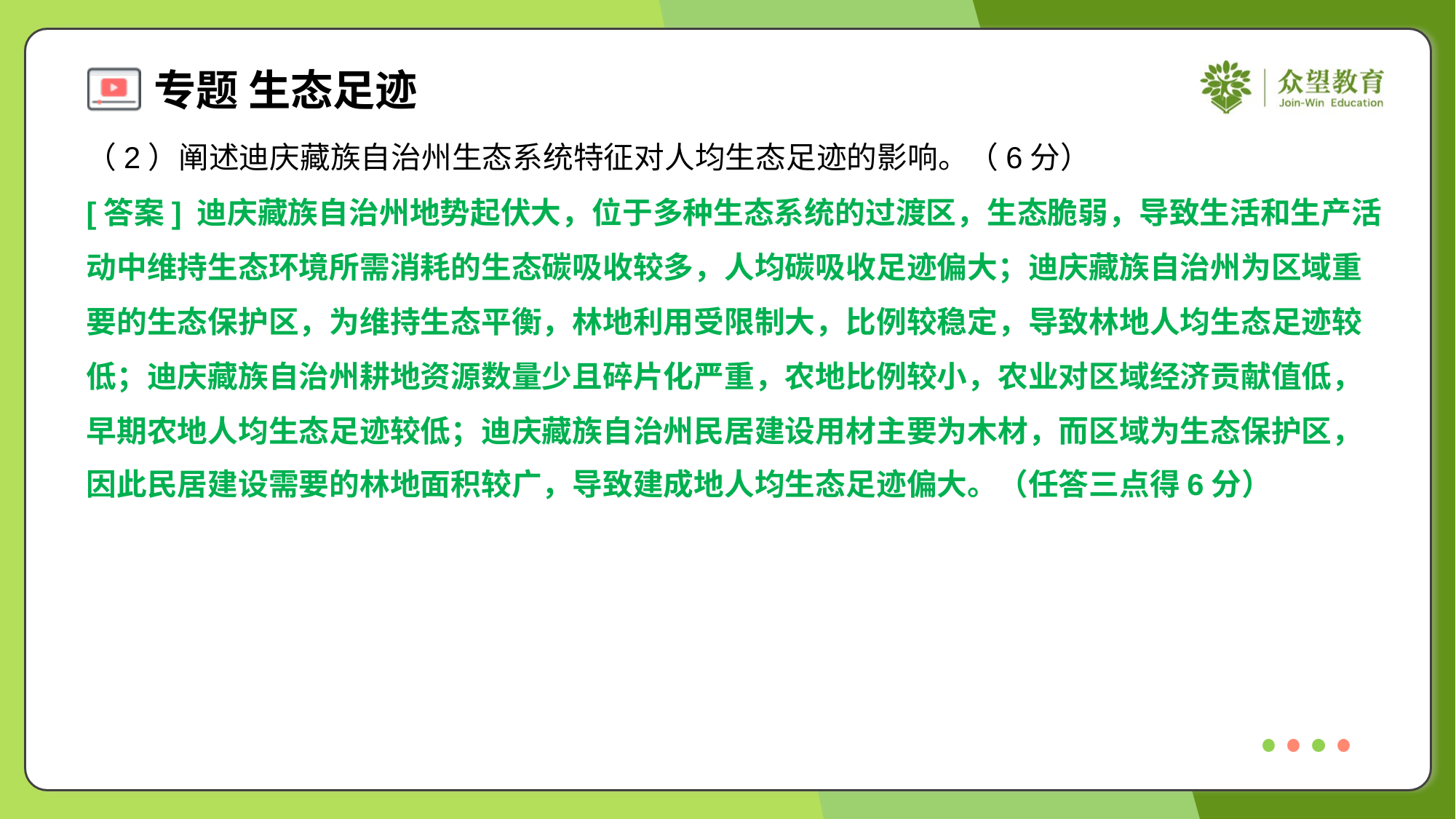

（2）阐述迪庆藏族自治州生态系统特征对人均生态足迹的影响。（6分）
[答案] 迪庆藏族自治州地势起伏大，位于多种生态系统的过渡区，生态脆弱，导致生活和生产活
动中维持生态环境所需消耗的生态碳吸收较多，人均碳吸收足迹偏大；迪庆藏族自治州为区域重
要的生态保护区，为维持生态平衡，林地利用受限制大，比例较稳定，导致林地人均生态足迹较
低；迪庆藏族自治州耕地资源数量少且碎片化严重，农地比例较小，农业对区域经济贡献值低，
早期农地人均生态足迹较低；迪庆藏族自治州民居建设用材主要为木材，而区域为生态保护区，
因此民居建设需要的林地面积较广，导致建成地人均生态足迹偏大。（任答三点得6分）